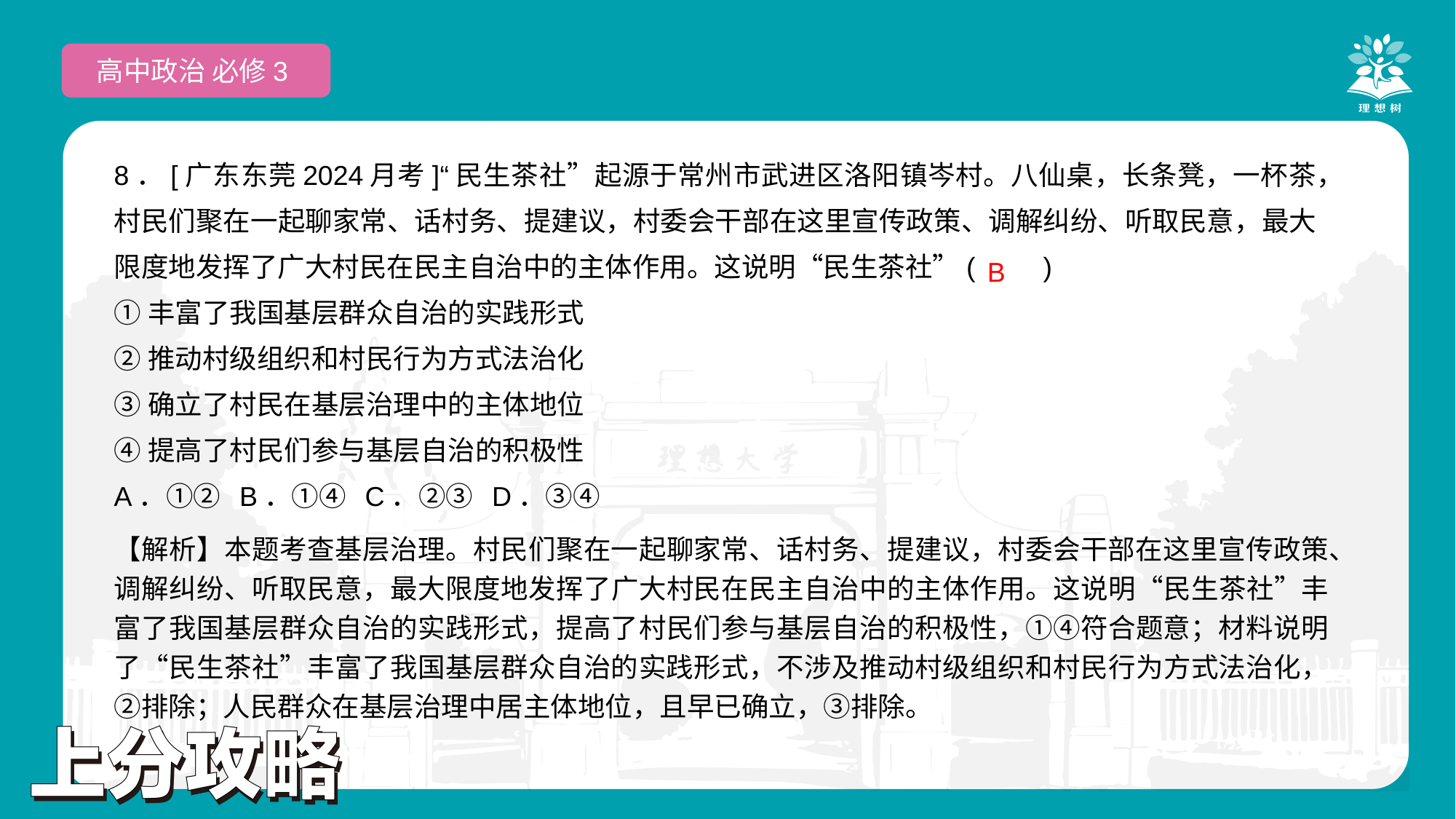

高中政治 必修3
8．[广东东莞2024月考]“民生茶社”起源于常州市武进区洛阳镇岑村。八仙桌，长条凳，一杯茶，村民们聚在一起聊家常、话村务、提建议，村委会干部在这里宣传政策、调解纠纷、听取民意，最大限度地发挥了广大村民在民主自治中的主体作用。这说明“民生茶社”(　　)
①丰富了我国基层群众自治的实践形式
②推动村级组织和村民行为方式法治化
③确立了村民在基层治理中的主体地位
④提高了村民们参与基层自治的积极性
A．①②  B．①④  C．②③  D．③④
B
【解析】本题考查基层治理。村民们聚在一起聊家常、话村务、提建议，村委会干部在这里宣传政策、调解纠纷、听取民意，最大限度地发挥了广大村民在民主自治中的主体作用。这说明“民生茶社”丰富了我国基层群众自治的实践形式，提高了村民们参与基层自治的积极性，①④符合题意；材料说明了“民生茶社”丰富了我国基层群众自治的实践形式，不涉及推动村级组织和村民行为方式法治化，②排除；人民群众在基层治理中居主体地位，且早已确立，③排除。